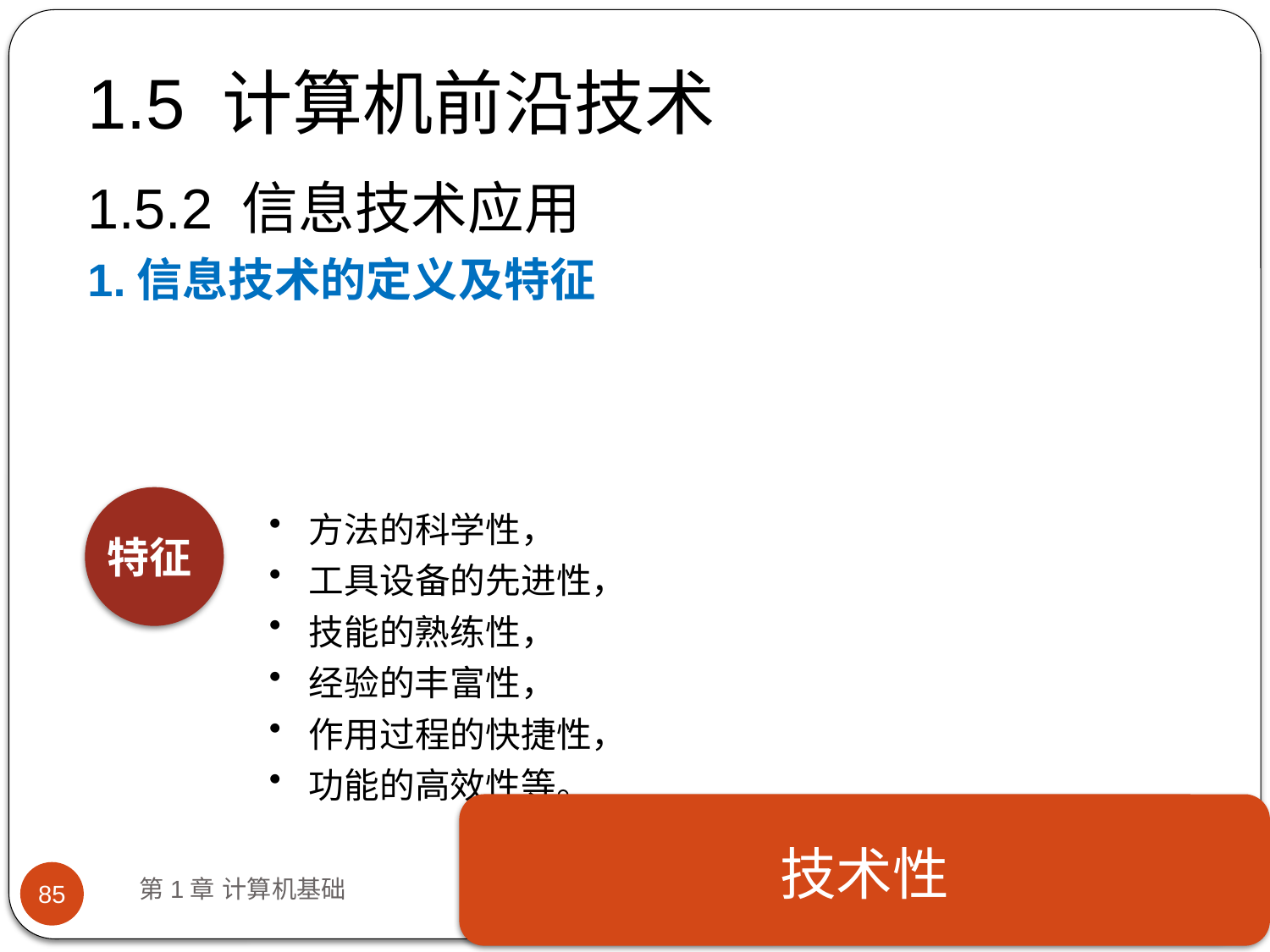

# 1.5 计算机前沿技术
1.5.2 信息技术应用
1.信息技术的定义及特征
技术性
方法的科学性，
工具设备的先进性，
技能的熟练性，
经验的丰富性，
作用过程的快捷性，
功能的高效性等。

特征
第1章 计算机基础
85